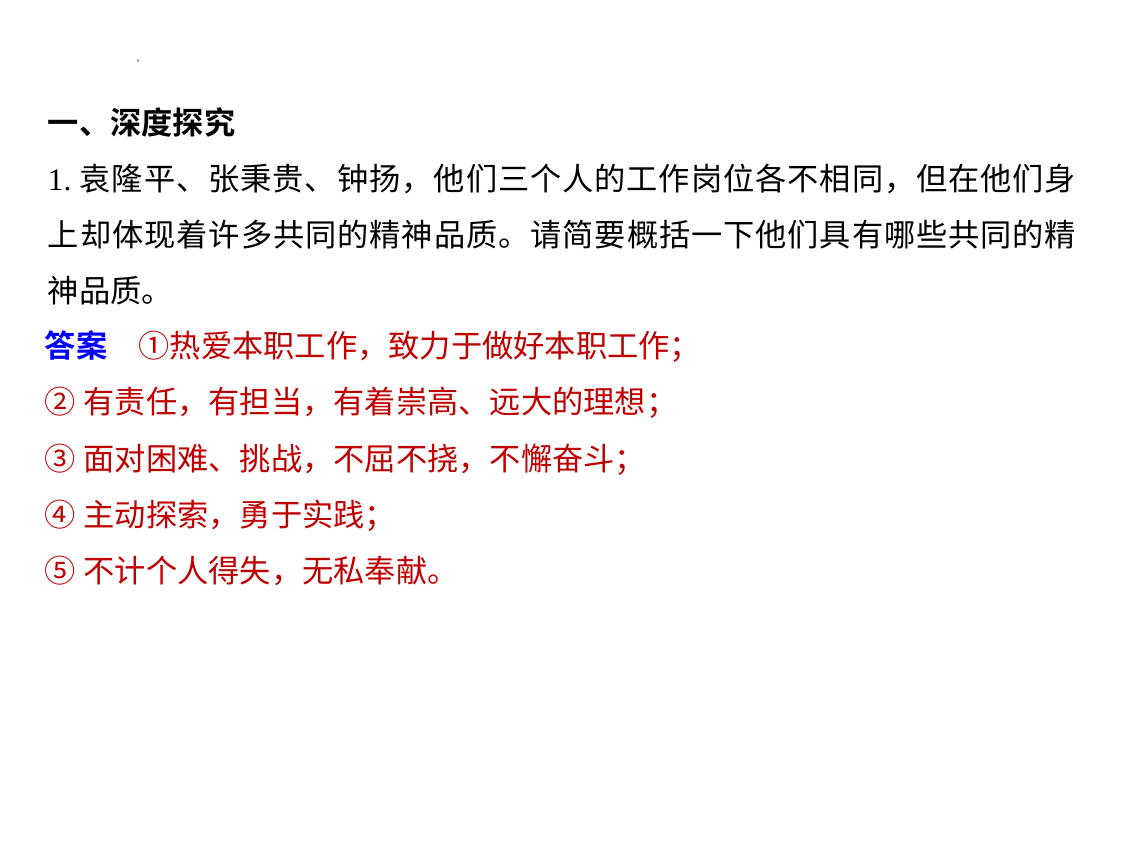

一、深度探究
1.袁隆平、张秉贵、钟扬，他们三个人的工作岗位各不相同，但在他们身上却体现着许多共同的精神品质。请简要概括一下他们具有哪些共同的精神品质。
答案　①热爱本职工作，致力于做好本职工作；
②有责任，有担当，有着崇高、远大的理想；
③面对困难、挑战，不屈不挠，不懈奋斗；
④主动探索，勇于实践；
⑤不计个人得失，无私奉献。